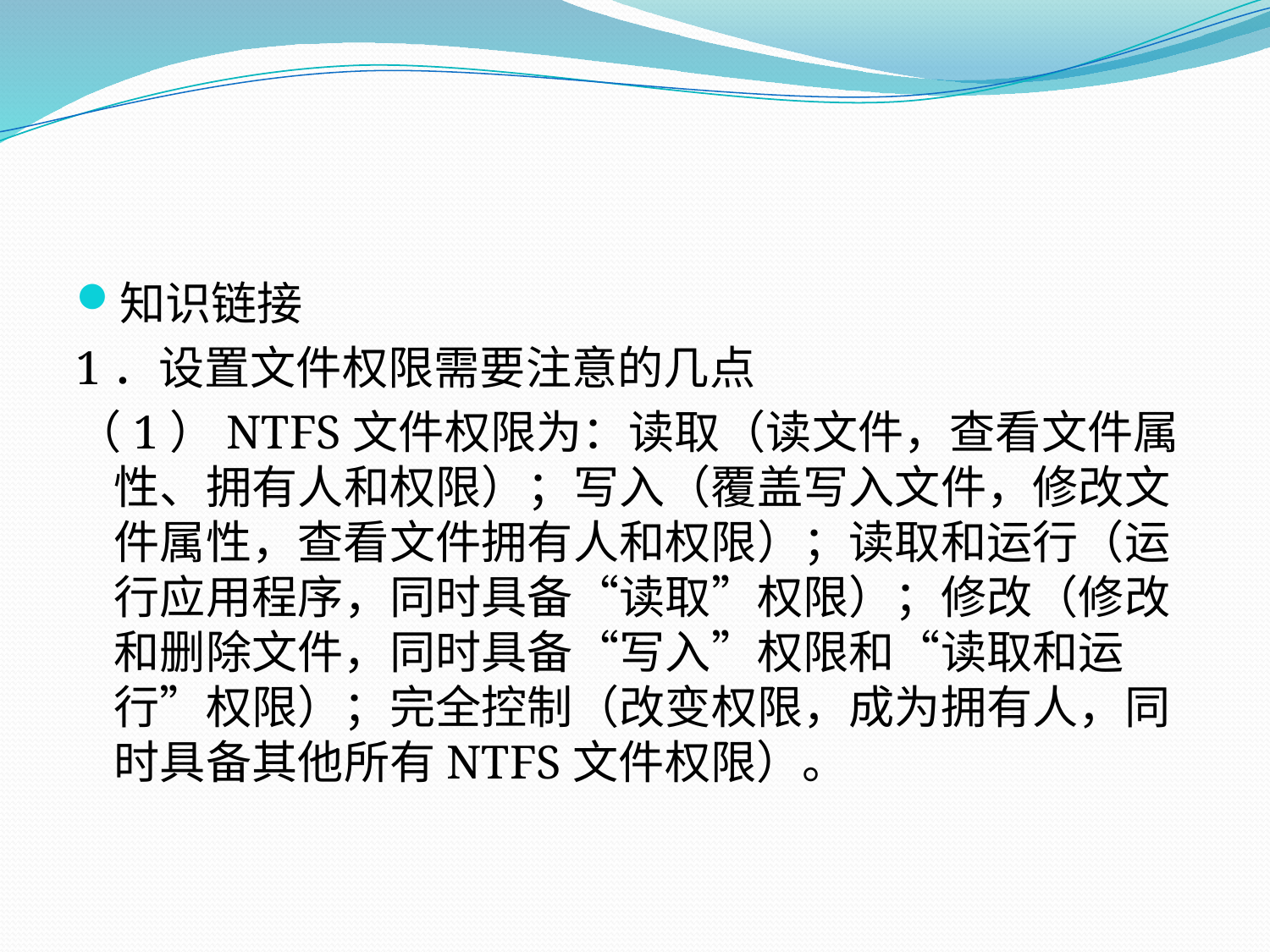

#
知识链接
1．设置文件权限需要注意的几点
（1）NTFS文件权限为：读取（读文件，查看文件属性、拥有人和权限）；写入（覆盖写入文件，修改文件属性，查看文件拥有人和权限）；读取和运行（运行应用程序，同时具备“读取”权限）；修改（修改和删除文件，同时具备“写入”权限和“读取和运行”权限）；完全控制（改变权限，成为拥有人，同时具备其他所有NTFS文件权限）。